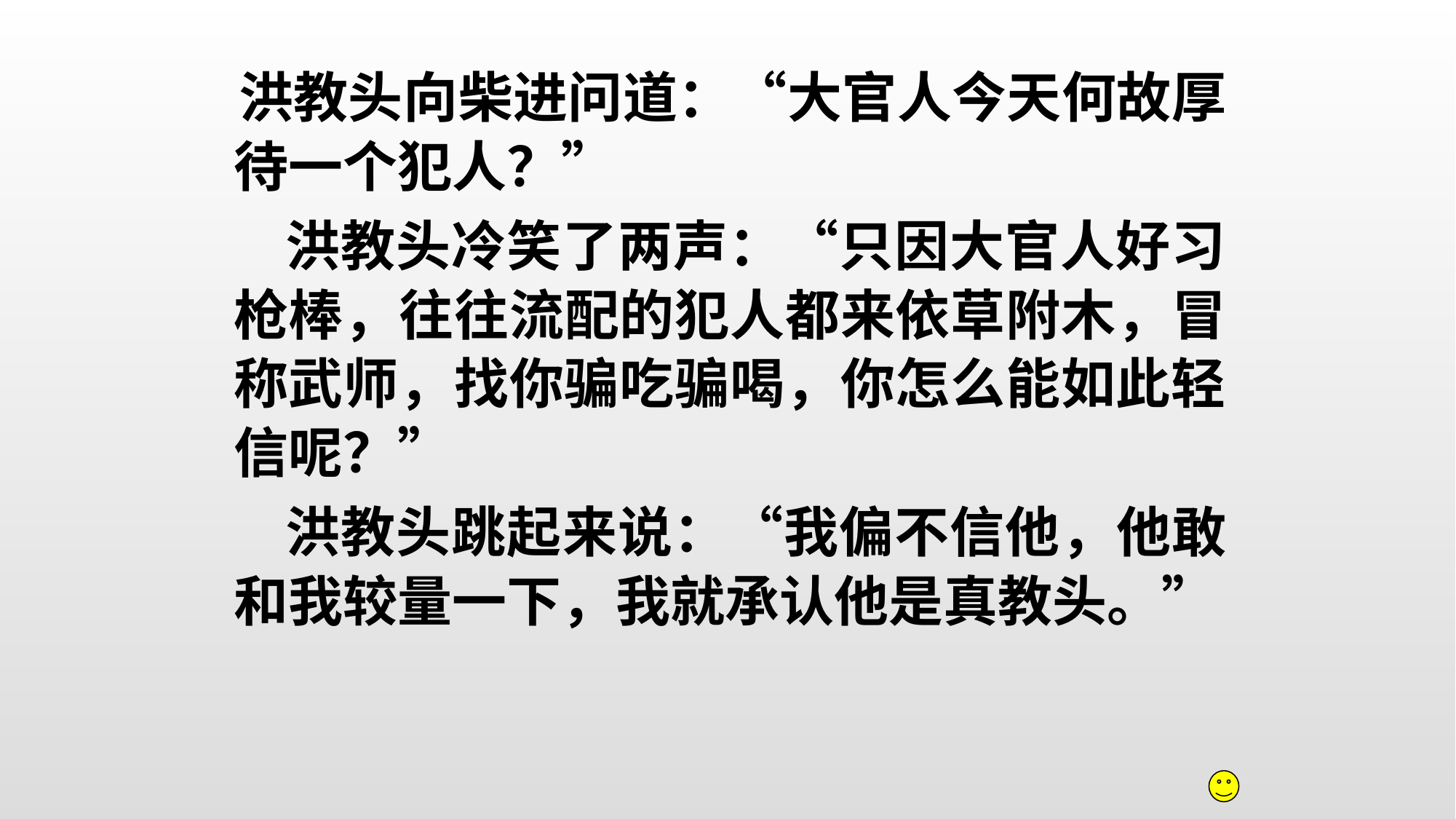

洪教头向柴进问道：“大官人今天何故厚待一个犯人？”
      洪教头冷笑了两声：“只因大官人好习枪棒，往往流配的犯人都来依草附木，冒称武师，找你骗吃骗喝，你怎么能如此轻信呢？”
      洪教头跳起来说：“我偏不信他，他敢和我较量一下，我就承认他是真教头。”